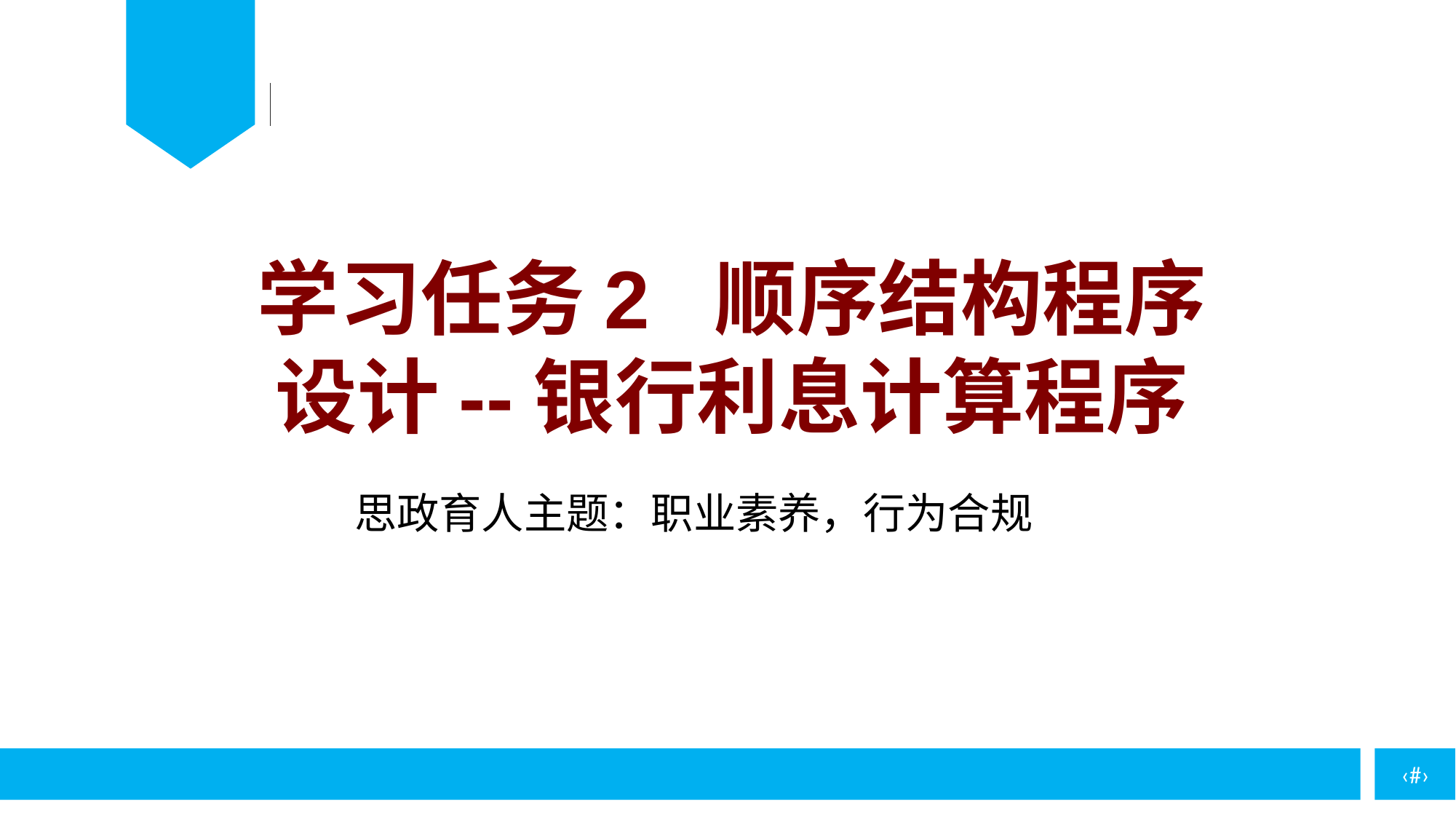

# 学习任务2  顺序结构程序设计--银行利息计算程序
思政育人主题：职业素养，行为合规